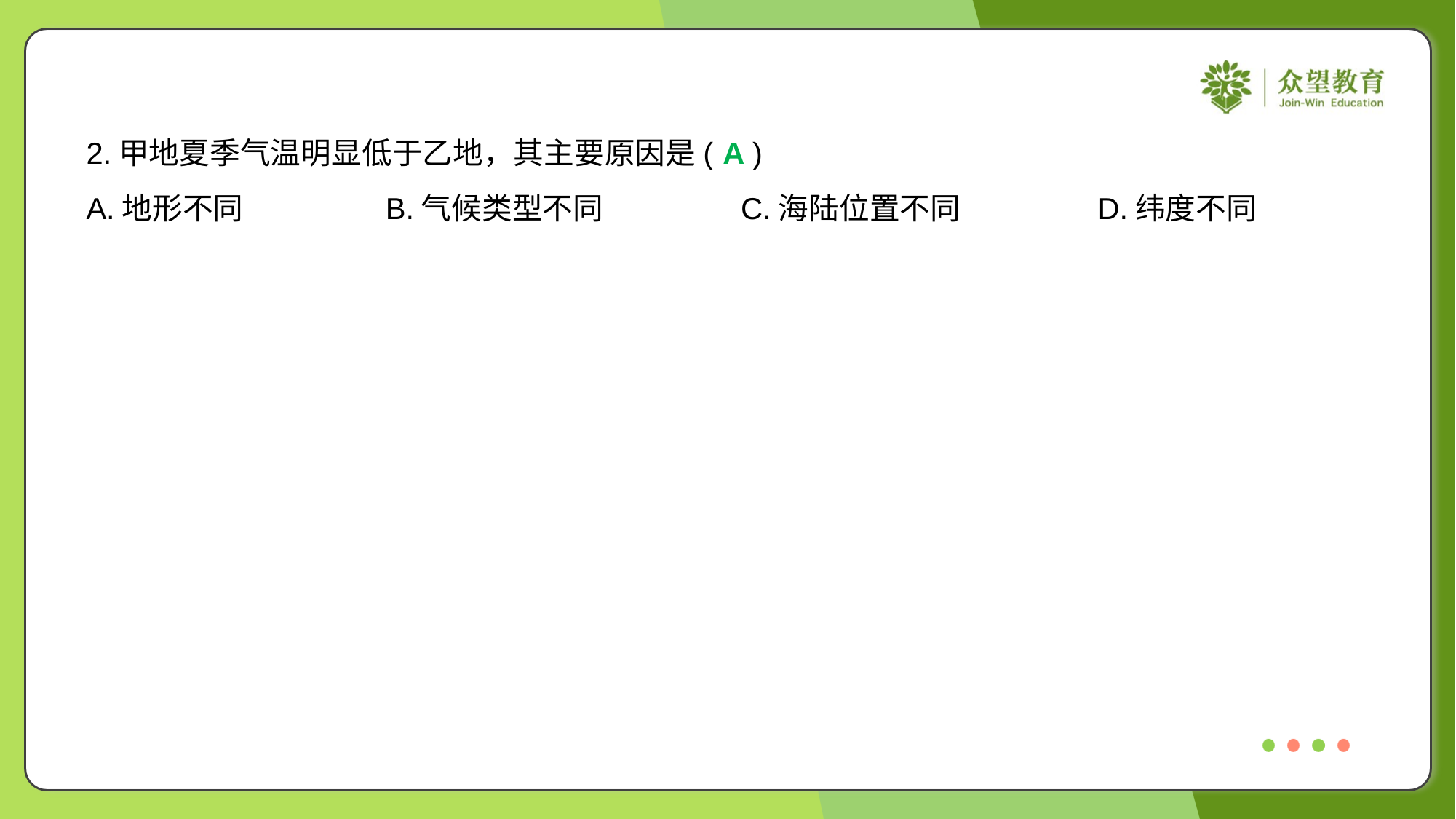

2.甲地夏季气温明显低于乙地，其主要原因是(     )
A
A.地形不同	B.气候类型不同	C.海陆位置不同	D.纬度不同